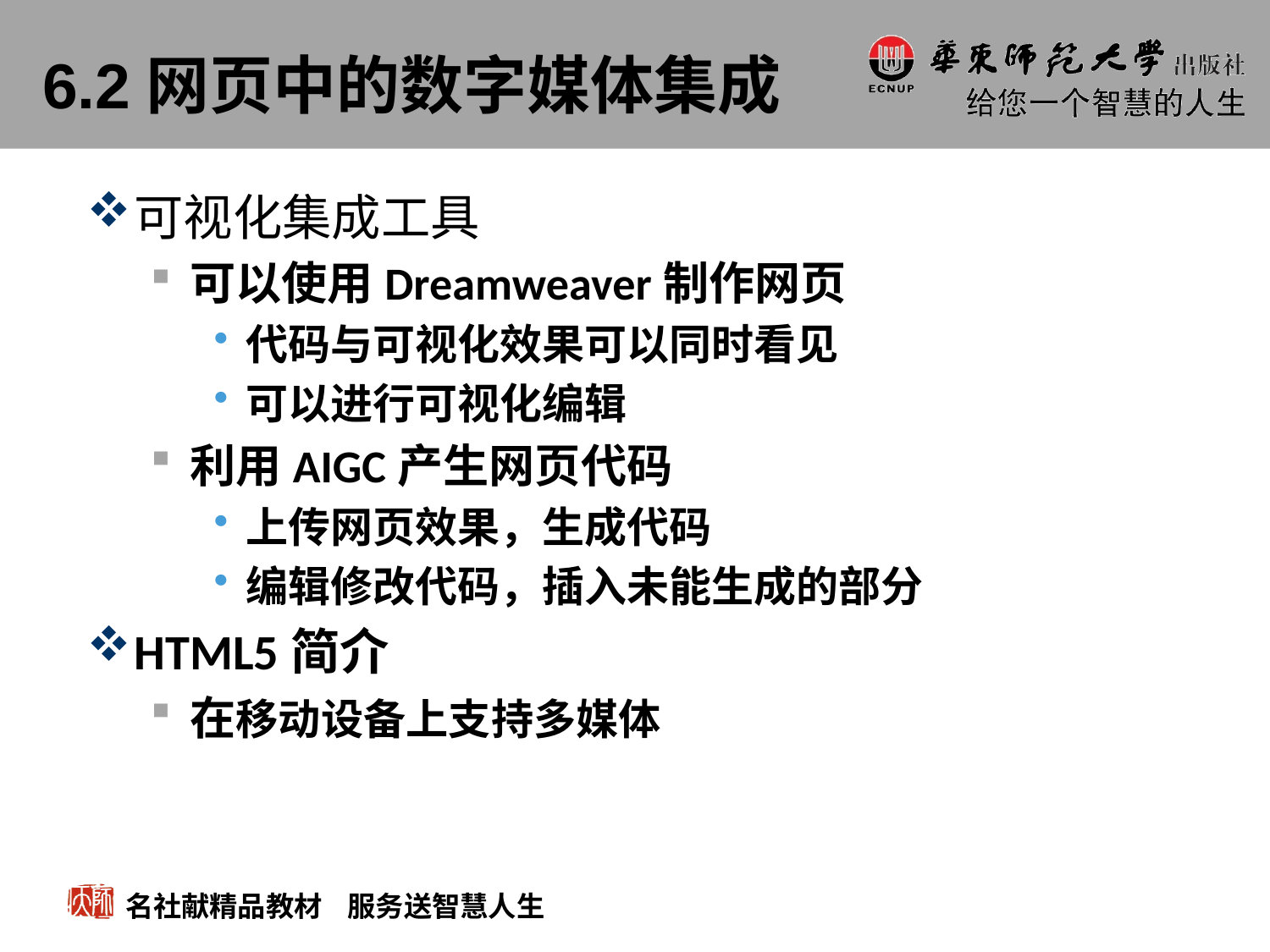

# 6.2网页中的数字媒体集成
可视化集成工具
可以使用Dreamweaver制作网页
代码与可视化效果可以同时看见
可以进行可视化编辑
利用AIGC产生网页代码
上传网页效果，生成代码
编辑修改代码，插入未能生成的部分
HTML5简介
在移动设备上支持多媒体